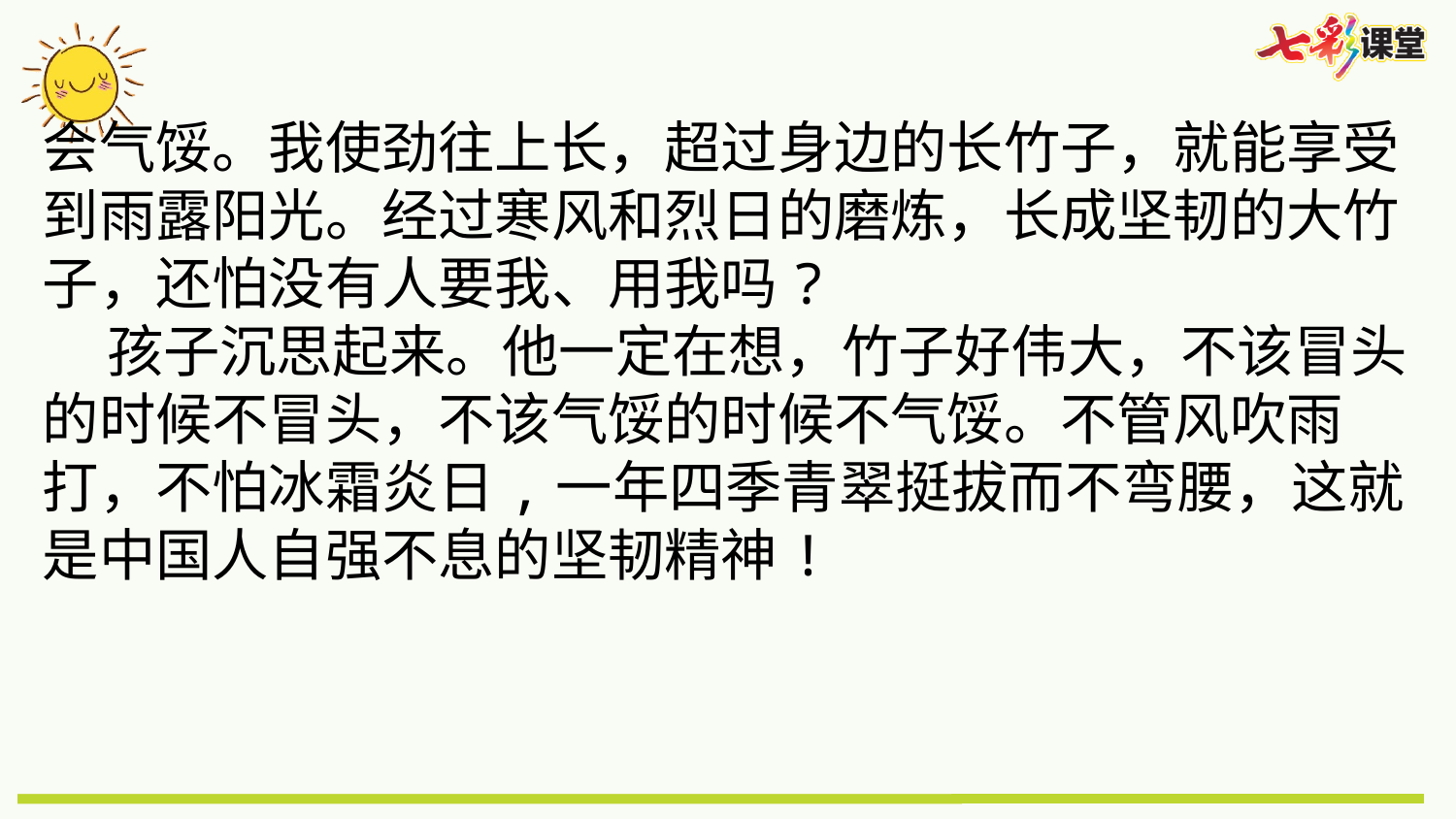

会气馁。我使劲往上长，超过身边的长竹子，就能享受
到雨露阳光。经过寒风和烈日的磨炼，长成坚韧的大竹子，还怕没有人要我、用我吗?
    孩子沉思起来。他一定在想，竹子好伟大，不该冒头的时候不冒头，不该气馁的时候不气馁。不管风吹雨打，不怕冰霜炎日,一年四季青翠挺拔而不弯腰，这就是中国人自强不息的坚韧精神!